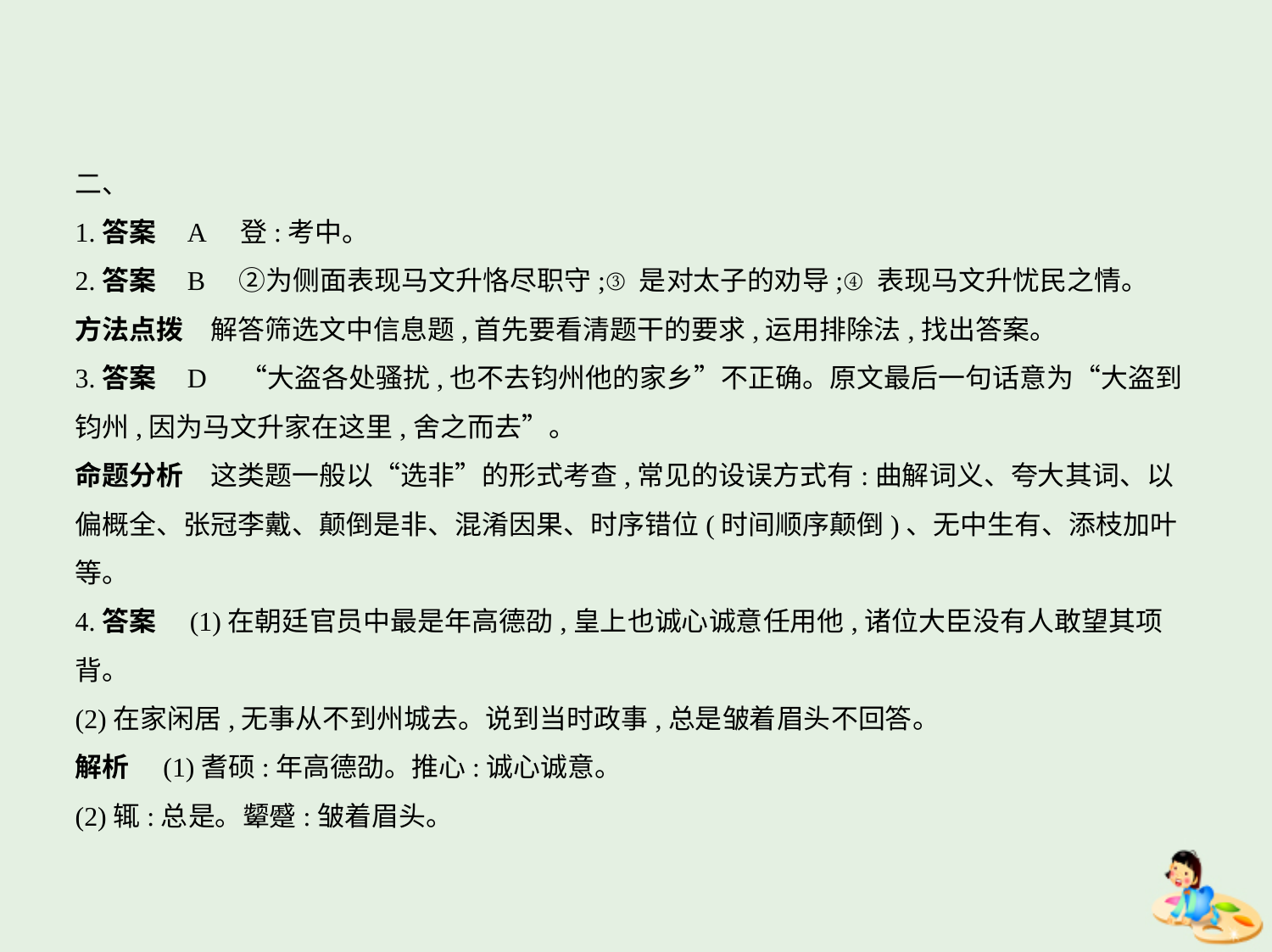

二、
1.答案    A　登:考中。
2.答案    B　②为侧面表现马文升恪尽职守;③是对太子的劝导;④表现马文升忧民之情。
方法点拨　解答筛选文中信息题,首先要看清题干的要求,运用排除法,找出答案。
3.答案    D　“大盗各处骚扰,也不去钧州他的家乡”不正确。原文最后一句话意为“大盗到
钧州,因为马文升家在这里,舍之而去”。
命题分析　这类题一般以“选非”的形式考查,常见的设误方式有:曲解词义、夸大其词、以
偏概全、张冠李戴、颠倒是非、混淆因果、时序错位(时间顺序颠倒)、无中生有、添枝加叶
等。
4.答案　(1)在朝廷官员中最是年高德劭,皇上也诚心诚意任用他,诸位大臣没有人敢望其项
背。
(2)在家闲居,无事从不到州城去。说到当时政事,总是皱着眉头不回答。
解析　(1)耆硕:年高德劭。推心:诚心诚意。
(2)辄:总是。颦蹙:皱着眉头。